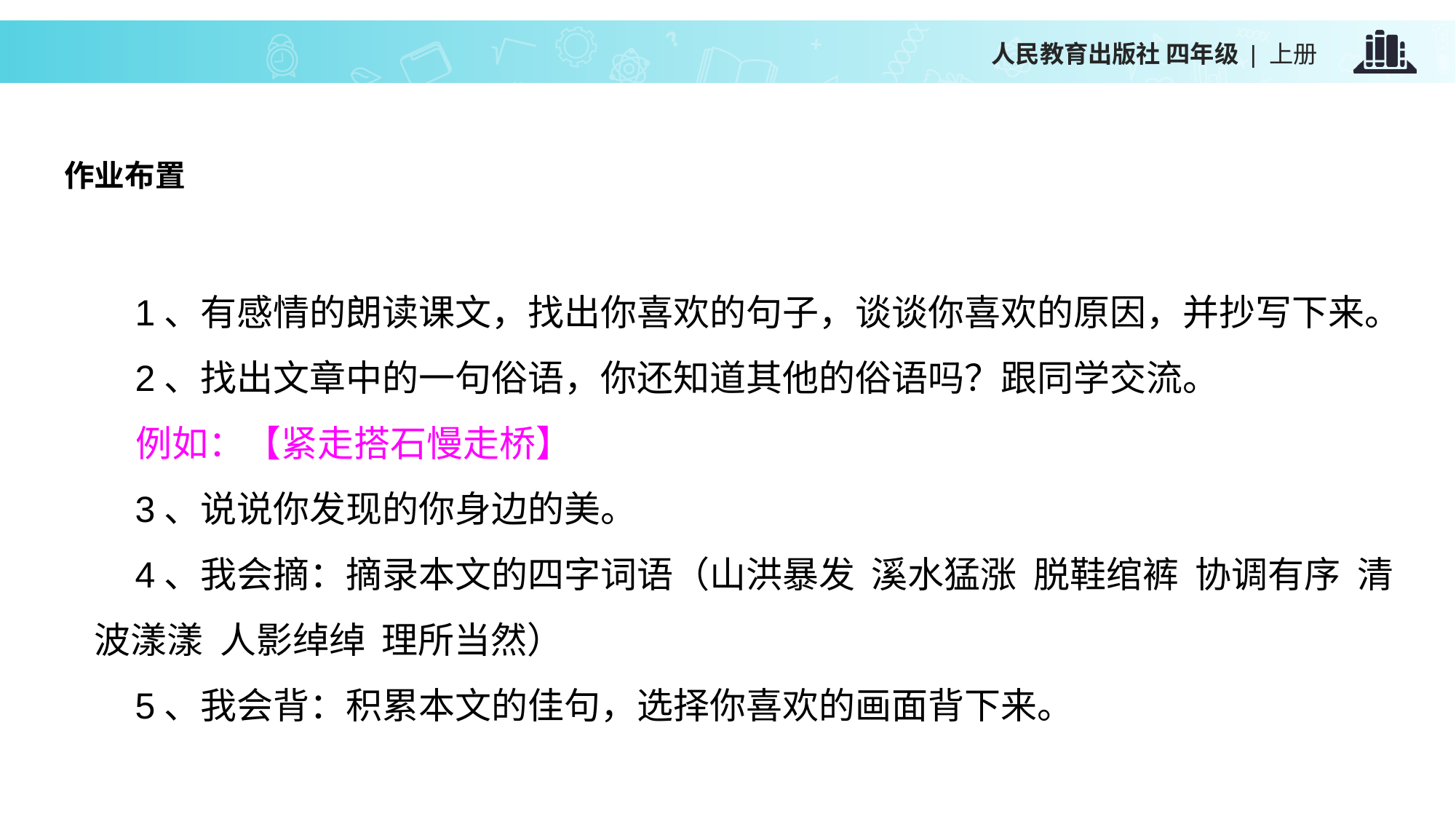

作业布置
    1、有感情的朗读课文，找出你喜欢的句子，谈谈你喜欢的原因，并抄写下来。
    2、找出文章中的一句俗语，你还知道其他的俗语吗？跟同学交流。
    例如：【紧走搭石慢走桥】
    3、说说你发现的你身边的美。
    4、我会摘：摘录本文的四字词语（山洪暴发  溪水猛涨  脱鞋绾裤  协调有序  清波漾漾  人影绰绰  理所当然）
    5、我会背：积累本文的佳句，选择你喜欢的画面背下来。